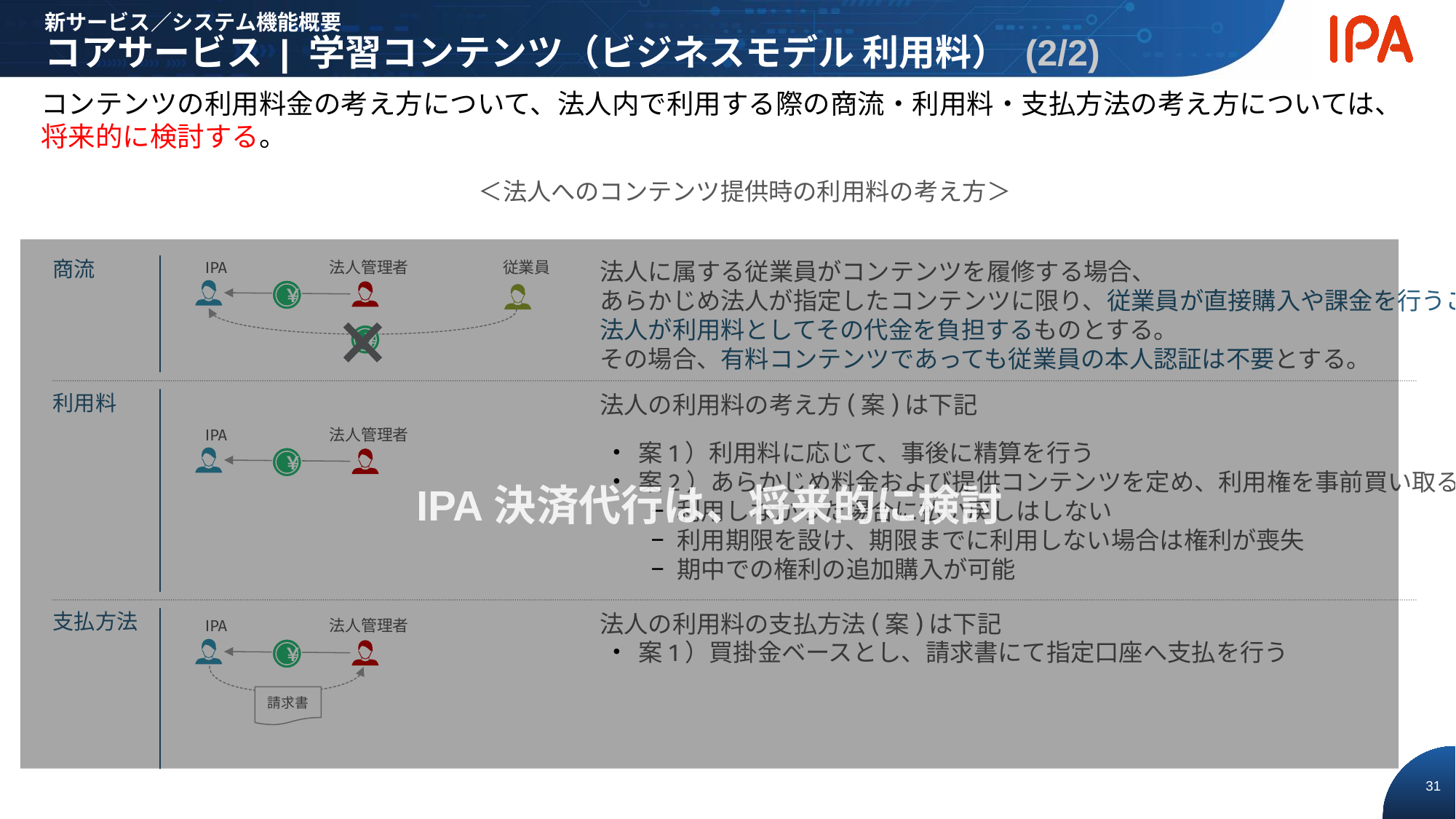

新サービス／システム機能概要
コアサービス | 学習コンテンツ（ビジネスモデル 利用料） (2/2)
コンテンツの利用料金の考え方について、法人内で利用する際の商流・利用料・支払方法の考え方については、将来的に検討する。
＜法人へのコンテンツ提供時の利用料の考え方＞
IPA決済代行は、将来的に検討
商流
法人に属する従業員がコンテンツを履修する場合、
あらかじめ法人が指定したコンテンツに限り、従業員が直接購入や課金を行うことなく、
法人が利用料としてその代金を負担するものとする。
その場合、有料コンテンツであっても従業員の本人認証は不要とする。
IPA
法人管理者
従業員

￥

￥
利用料
法人の利用料の考え方(案)は下記
案1）利用料に応じて、事後に精算を行う
案2）あらかじめ料金および提供コンテンツを定め、利用権を事前買い取る
利用しなかった場合に払い戻しはしない
利用期限を設け、期限までに利用しない場合は権利が喪失
期中での権利の追加購入が可能
IPA
法人管理者

￥
支払方法
法人の利用料の支払方法(案)は下記
案1）買掛金ベースとし、請求書にて指定口座へ支払を行う
IPA
法人管理者

￥

請求書